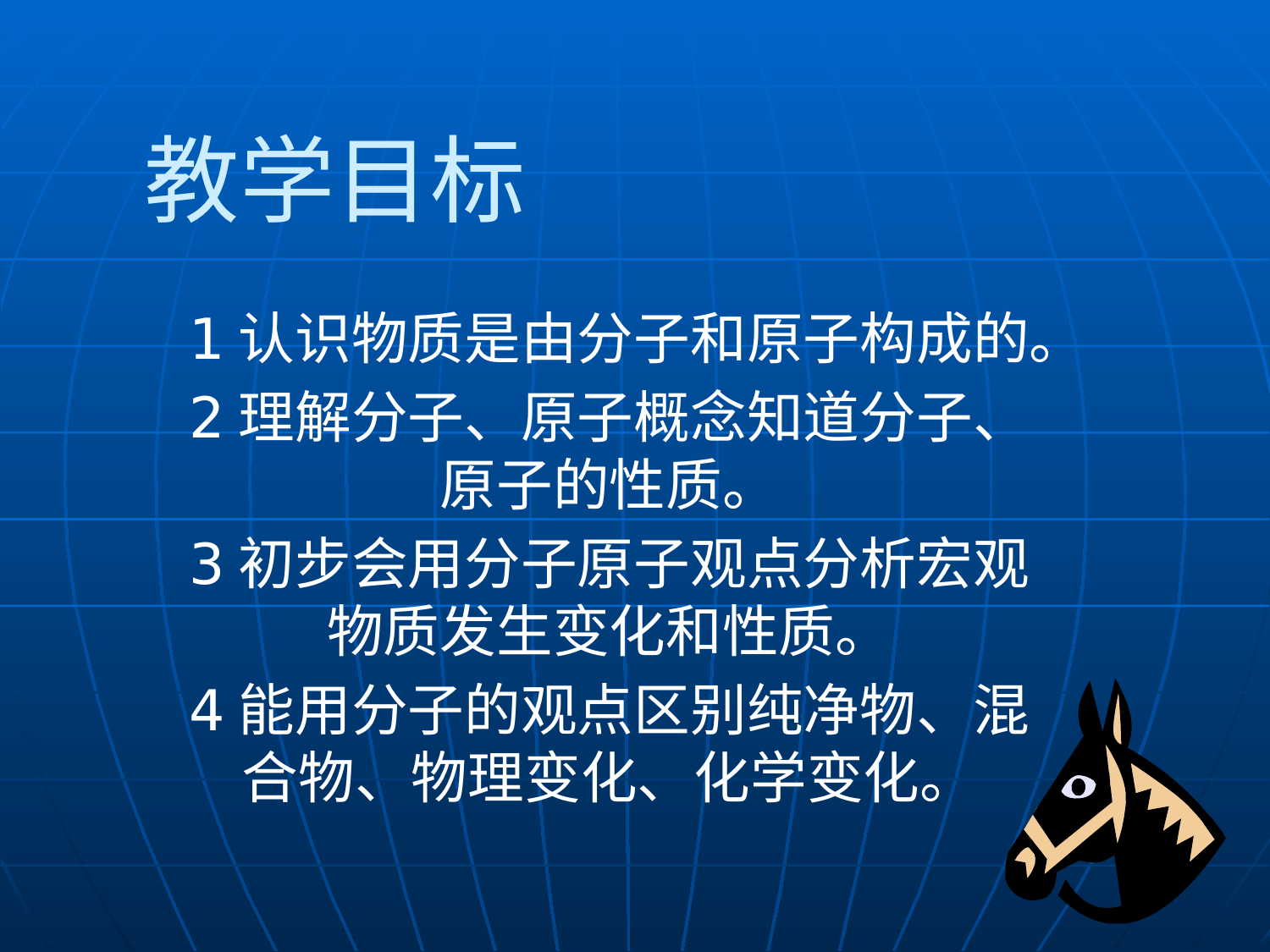

# 教学目标
1认识物质是由分子和原子构成的。
2理解分子、原子概念知道分子、原子的性质。
3初步会用分子原子观点分析宏观物质发生变化和性质。
4能用分子的观点区别纯净物、混合物、物理变化、化学变化。